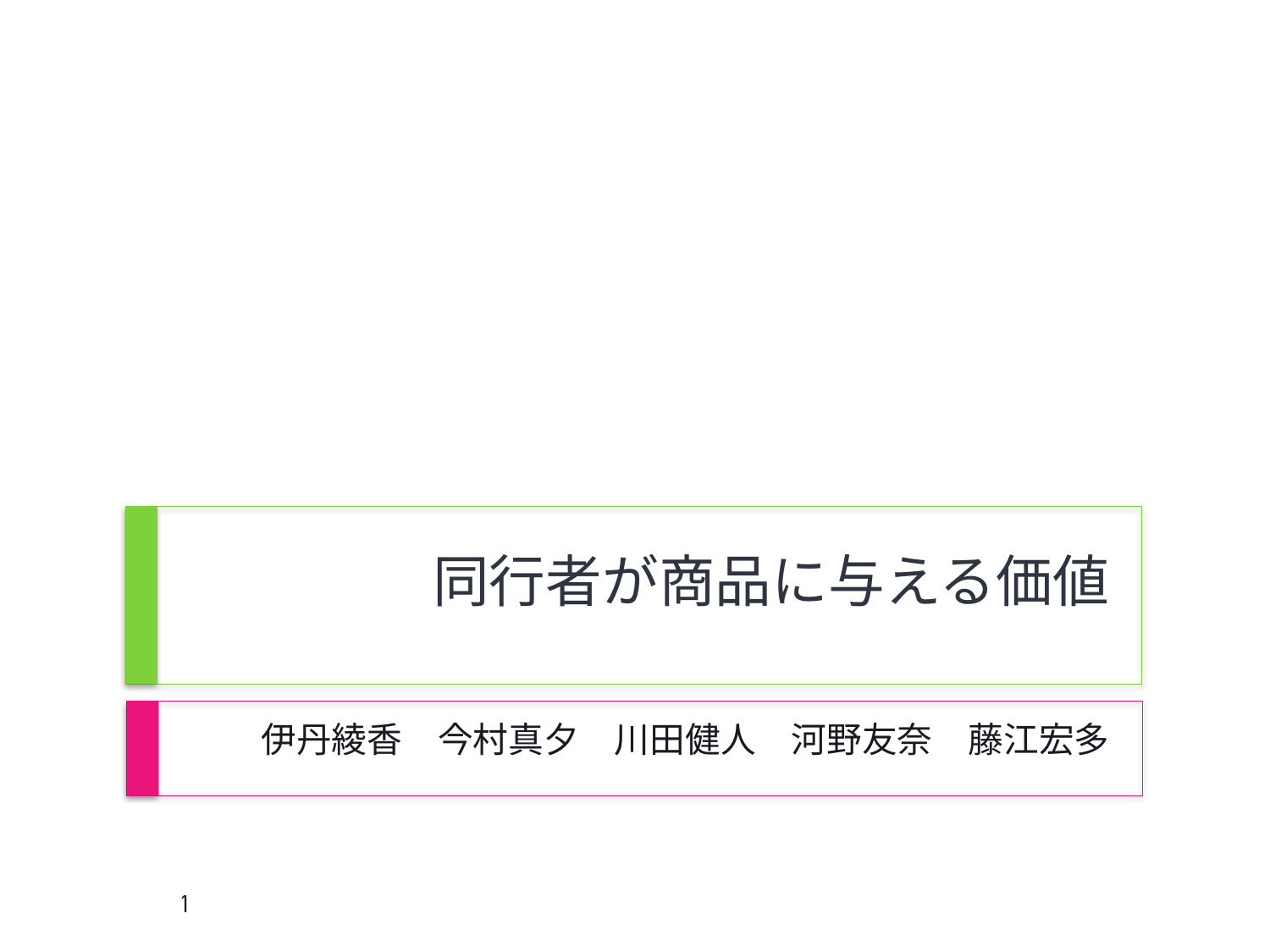

# 同行者が商品に与える価値
伊丹綾香　今村真夕　川田健人　河野友奈　藤江宏多
1